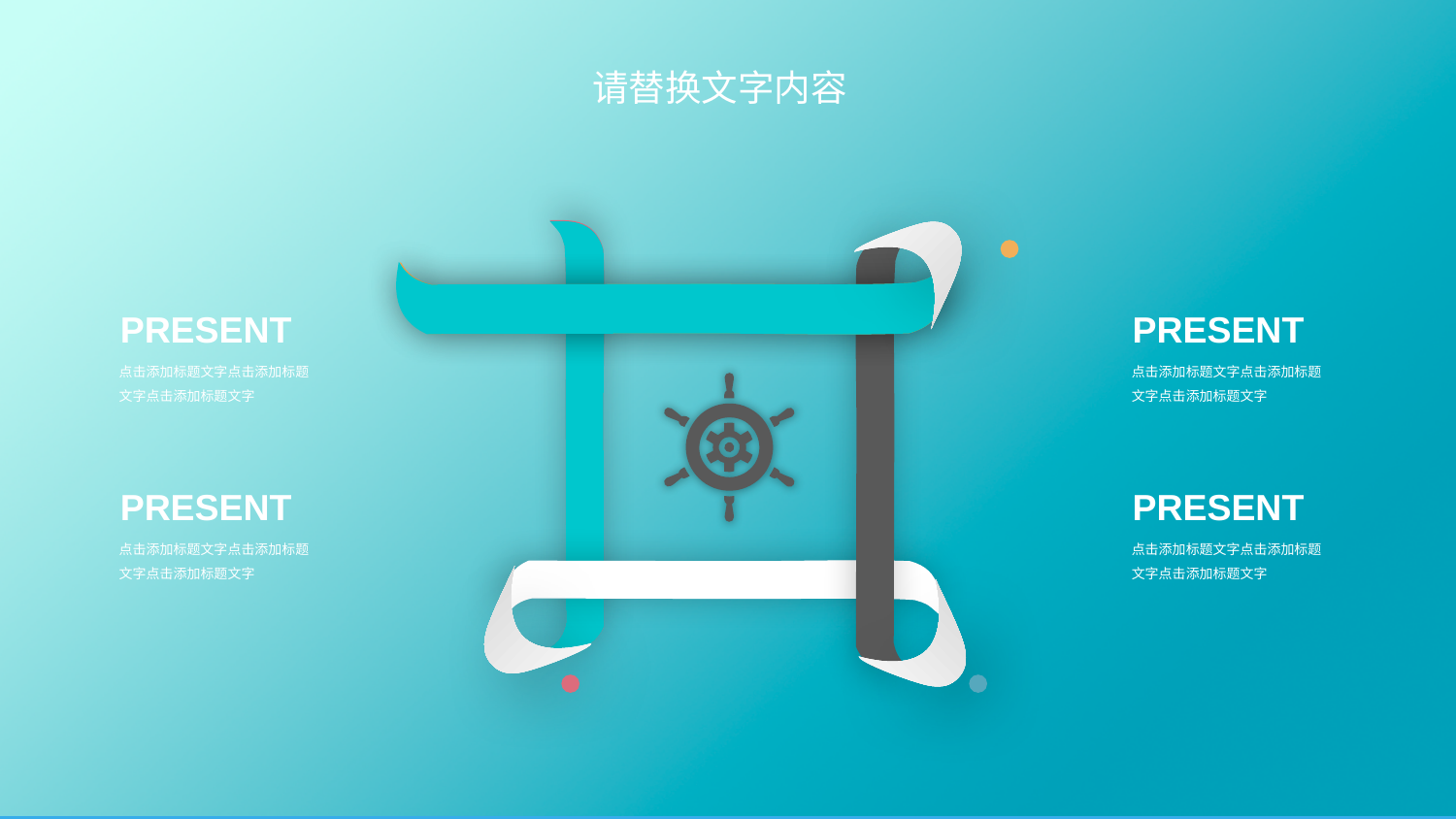

请替换文字内容

PRESENT
点击添加标题文字点击添加标题文字点击添加标题文字
PRESENT
点击添加标题文字点击添加标题文字点击添加标题文字
PRESENT
点击添加标题文字点击添加标题文字点击添加标题文字
PRESENT
点击添加标题文字点击添加标题文字点击添加标题文字